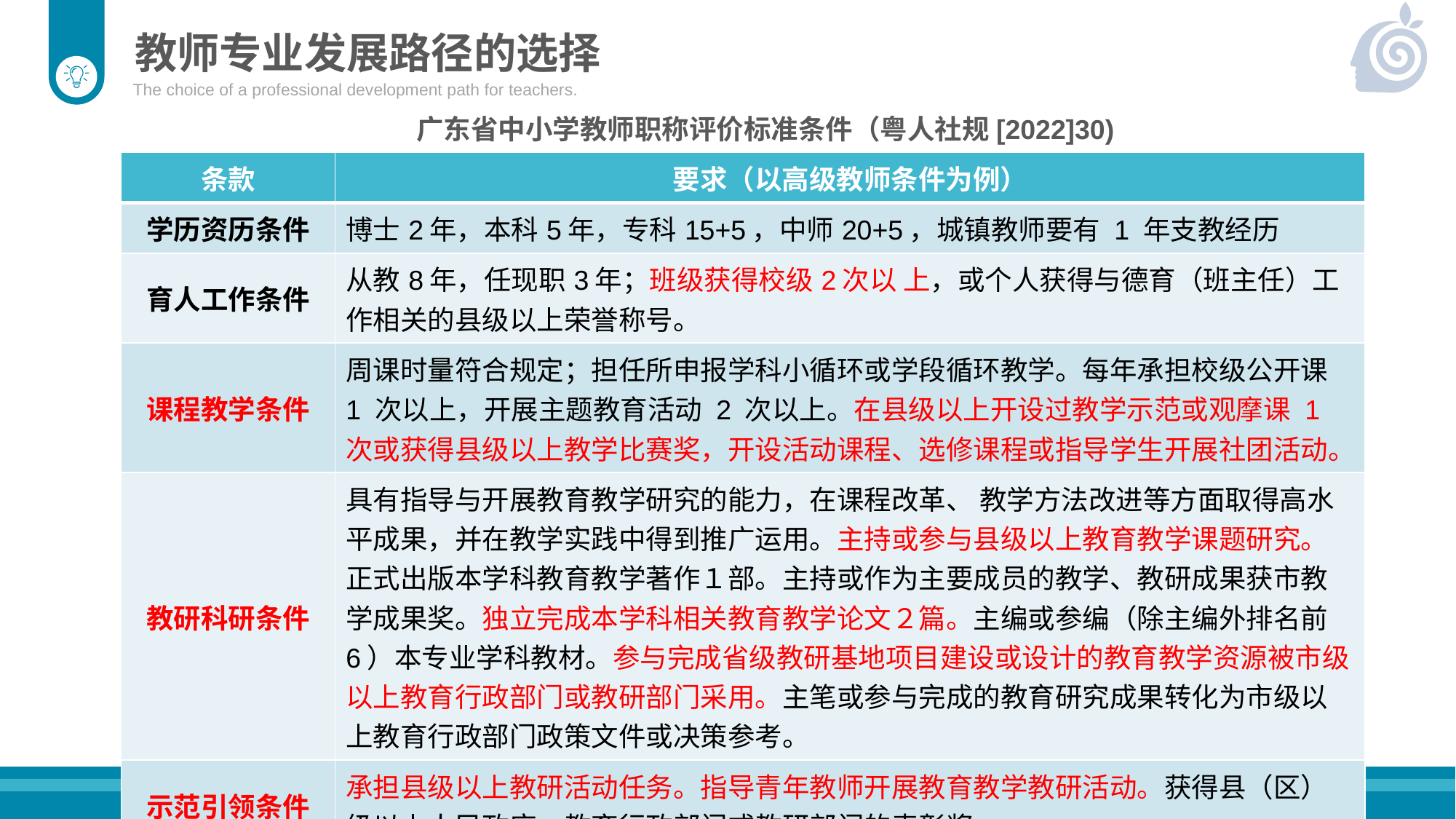

教师专业发展路径的选择
The choice of a professional development path for teachers.
广东省中小学教师职称评价标准条件（粤人社规[2022]30)
| 条款 | 要求（以高级教师条件为例） |
| --- | --- |
| 学历资历条件 | 博士2年，本科5年，专科15+5，中师20+5，城镇教师要有 1 年支教经历 |
| 育人工作条件 | 从教8年，任现职3年；班级获得校级2次以 上，或个人获得与德育（班主任）工作相关的县级以上荣誉称号。 |
| 课程教学条件 | 周课时量符合规定；担任所申报学科小循环或学段循环教学。每年承担校级公开课 1 次以上，开展主题教育活动 2 次以上。在县级以上开设过教学示范或观摩课 1 次或获得县级以上教学比赛奖，开设活动课程、选修课程或指导学生开展社团活动。 |
| 教研科研条件 | 具有指导与开展教育教学研究的能力，在课程改革、 教学方法改进等方面取得高水平成果，并在教学实践中得到推广运用。主持或参与县级以上教育教学课题研究。正式出版本学科教育教学著作１部。主持或作为主要成员的教学、教研成果获市教学成果奖。独立完成本学科相关教育教学论文２篇。主编或参编（除主编外排名前 6）本专业学科教材。参与完成省级教研基地项目建设或设计的教育教学资源被市级以上教育行政部门或教研部门采用。主笔或参与完成的教育研究成果转化为市级以上教育行政部门政策文件或决策参考。 |
| 示范引领条件 | 承担县级以上教研活动任务。指导青年教师开展教育教学教研活动。获得县（区）级以上人民政府、教育行政部门或教研部门的表彰奖 |